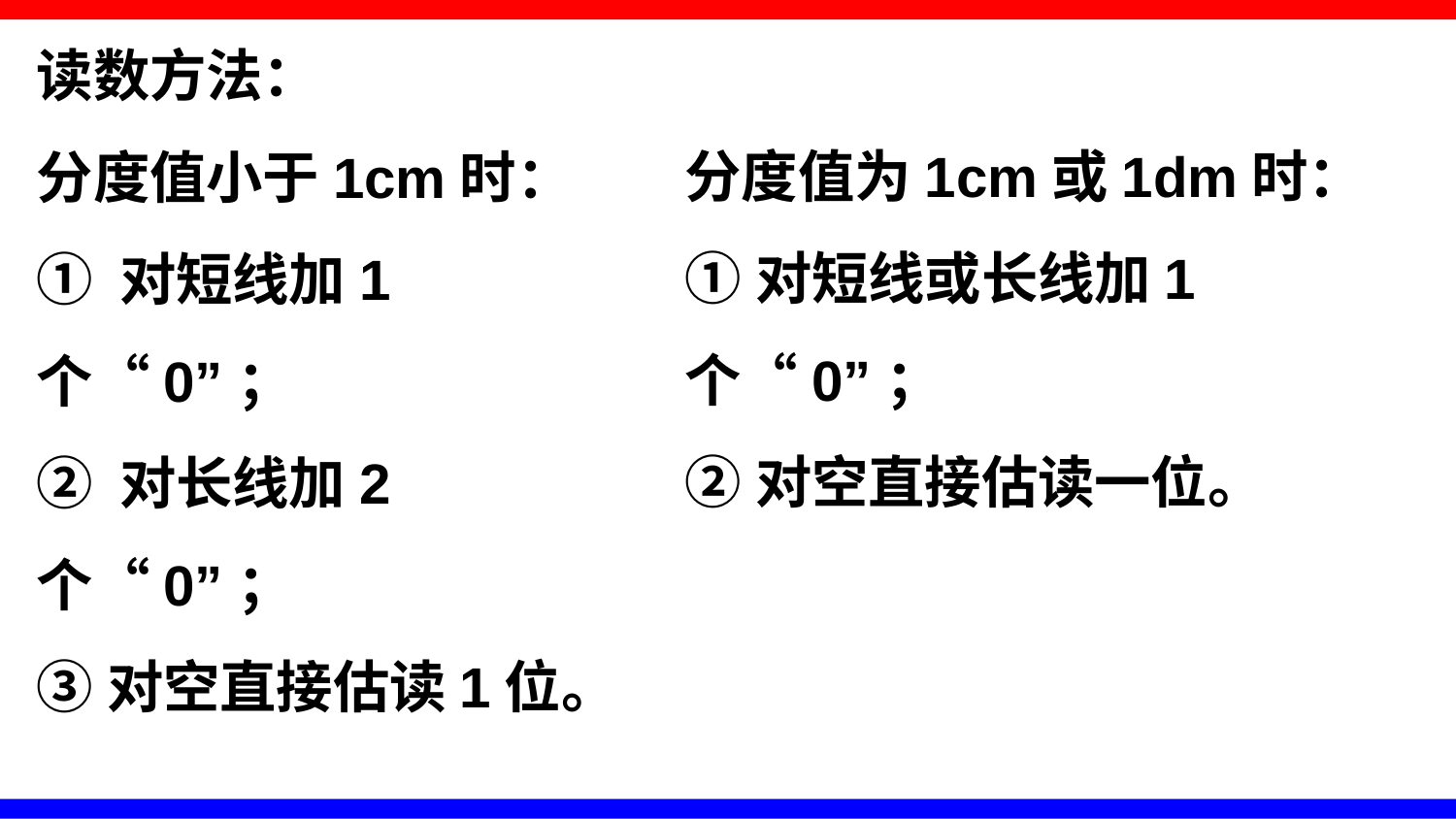

读数方法：
分度值小于1cm时：
① 对短线加1个“0”；
② 对长线加2个“0”；
③对空直接估读1位。
分度值为1cm或1dm时：
①对短线或长线加1个“0”；
②对空直接估读一位。